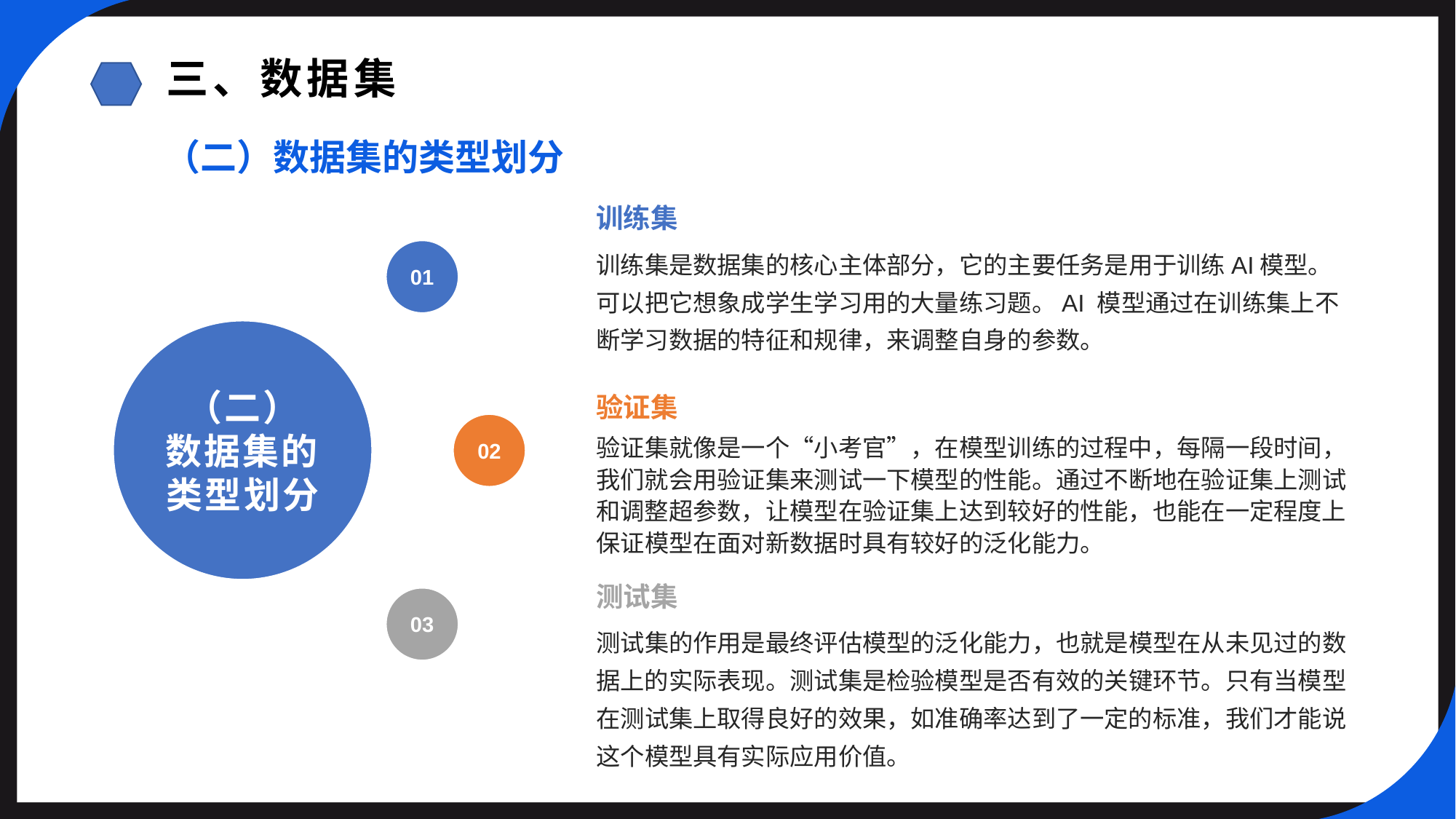

三、数据集
（二）数据集的类型划分
训练集

01
训练集是数据集的核心主体部分，它的主要任务是用于训练AI模型。可以把它想象成学生学习用的大量练习题。AI 模型通过在训练集上不断学习数据的特征和规律，来调整自身的参数。
（二）
数据集的类型划分
验证集
02
验证集就像是一个“小考官”，在模型训练的过程中，每隔一段时间，我们就会用验证集来测试一下模型的性能。通过不断地在验证集上测试和调整超参数，让模型在验证集上达到较好的性能，也能在一定程度上保证模型在面对新数据时具有较好的泛化能力。
测试集
03
测试集的作用是最终评估模型的泛化能力，也就是模型在从未见过的数据上的实际表现。测试集是检验模型是否有效的关键环节。只有当模型在测试集上取得良好的效果，如准确率达到了一定的标准，我们才能说这个模型具有实际应用价值。